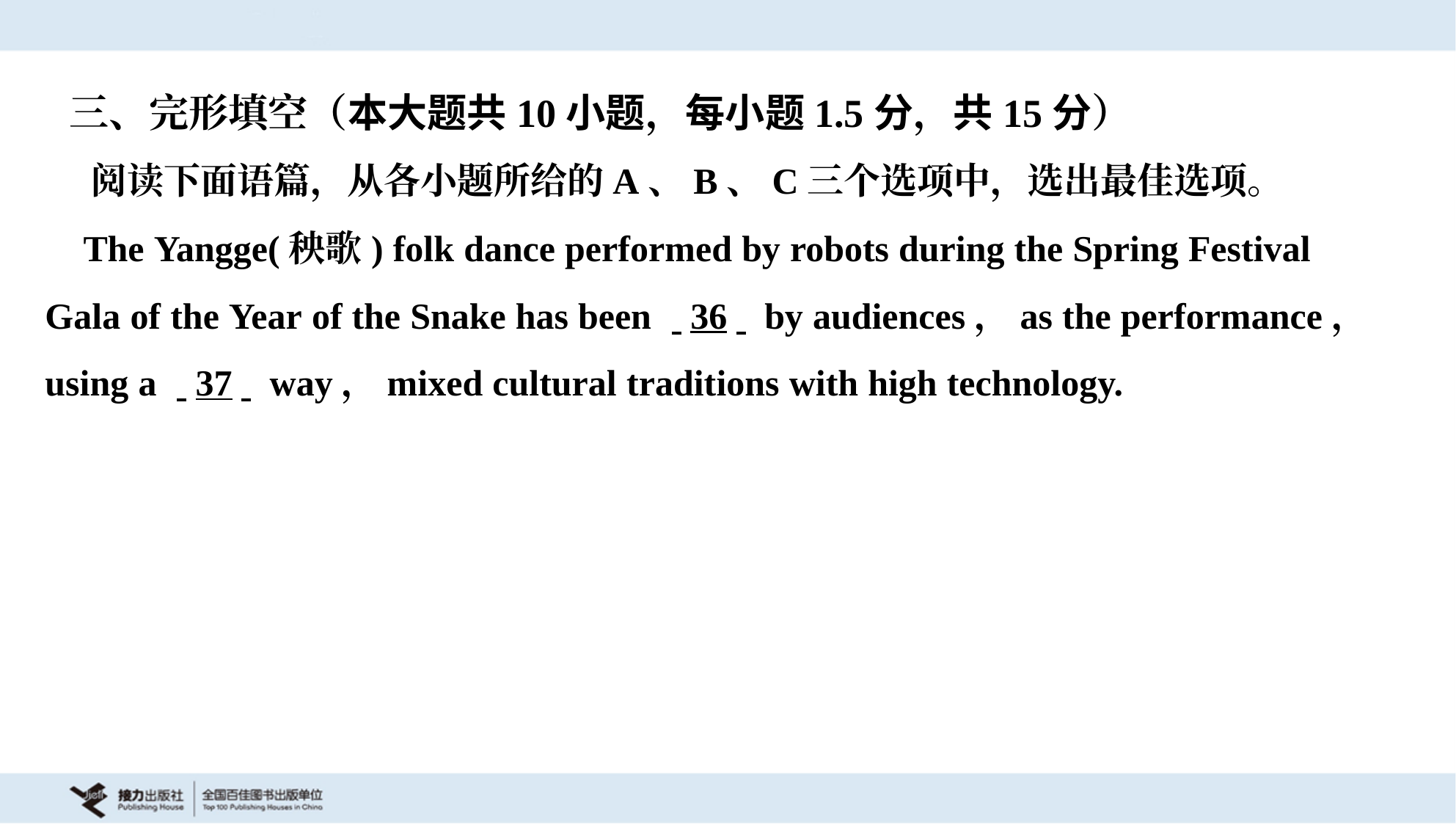

三、完形填空（本大题共10小题，每小题1.5分，共15分）
    阅读下面语篇，从各小题所给的A、B、C三个选项中，选出最佳选项。
    The Yangge(秧歌) folk dance performed by robots during the Spring Festival
Gala of the Year of the Snake has been . .36. . by audiences，as the performance，
using a . .37. . way，mixed cultural traditions with high technology.